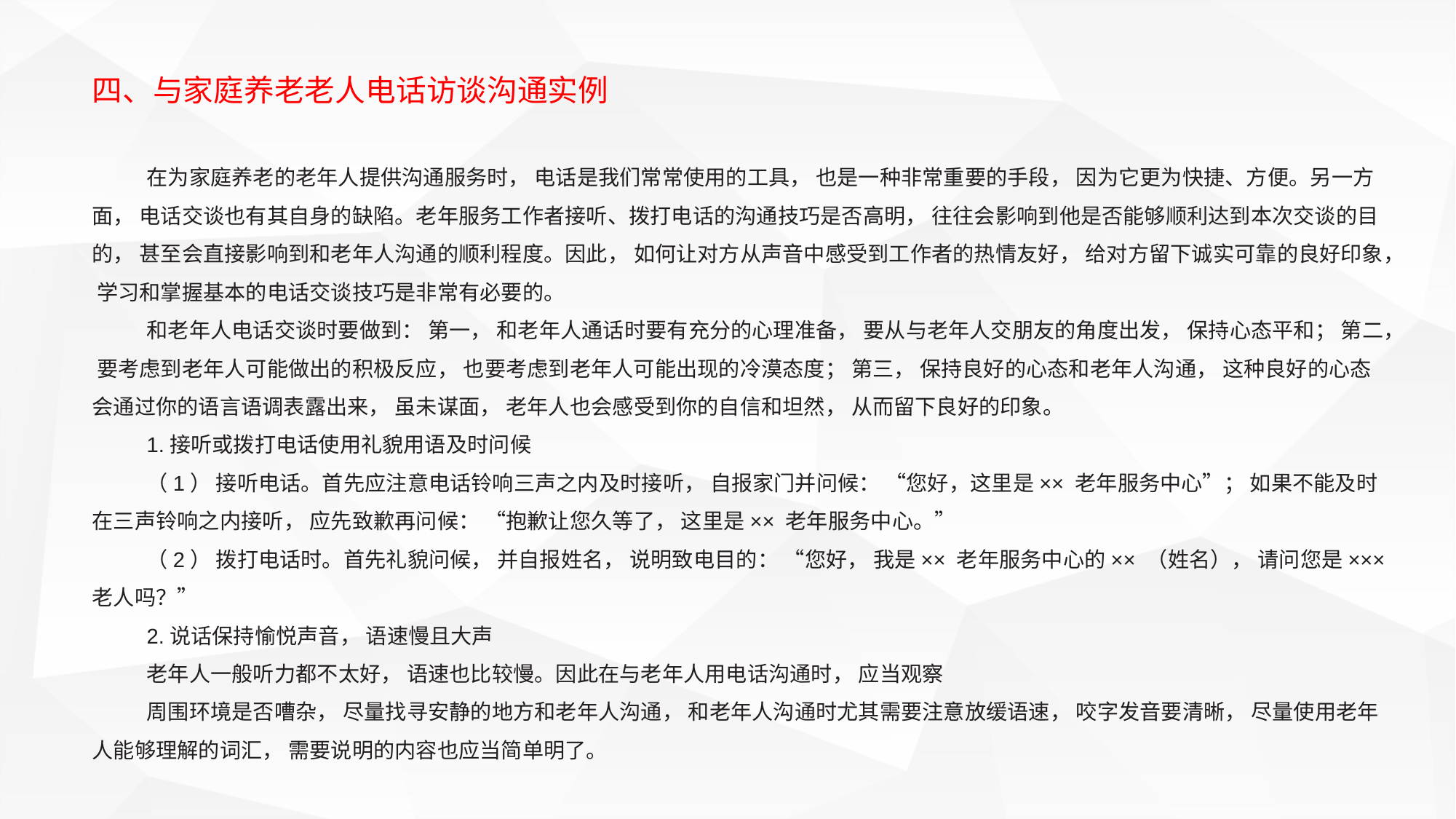

四、与家庭养老老人电话访谈沟通实例
在为家庭养老的老年人提供沟通服务时， 电话是我们常常使用的工具， 也是一种非常重要的手段， 因为它更为快捷、方便。另一方面， 电话交谈也有其自身的缺陷。老年服务工作者接听、拨打电话的沟通技巧是否高明， 往往会影响到他是否能够顺利达到本次交谈的目的， 甚至会直接影响到和老年人沟通的顺利程度。因此， 如何让对方从声音中感受到工作者的热情友好， 给对方留下诚实可靠的良好印象， 学习和掌握基本的电话交谈技巧是非常有必要的。
和老年人电话交谈时要做到： 第一， 和老年人通话时要有充分的心理准备， 要从与老年人交朋友的角度出发， 保持心态平和； 第二， 要考虑到老年人可能做出的积极反应， 也要考虑到老年人可能出现的冷漠态度； 第三， 保持良好的心态和老年人沟通， 这种良好的心态会通过你的语言语调表露出来， 虽未谋面， 老年人也会感受到你的自信和坦然， 从而留下良好的印象。
1.接听或拨打电话使用礼貌用语及时问候
（1） 接听电话。首先应注意电话铃响三声之内及时接听， 自报家门并问候： “您好，这里是×× 老年服务中心”； 如果不能及时在三声铃响之内接听， 应先致歉再问候： “抱歉让您久等了， 这里是×× 老年服务中心。”
（2） 拨打电话时。首先礼貌问候， 并自报姓名， 说明致电目的： “您好， 我是×× 老年服务中心的×× （姓名）， 请问您是××× 老人吗？”
2.说话保持愉悦声音， 语速慢且大声
老年人一般听力都不太好， 语速也比较慢。因此在与老年人用电话沟通时， 应当观察
周围环境是否嘈杂， 尽量找寻安静的地方和老年人沟通， 和老年人沟通时尤其需要注意放缓语速， 咬字发音要清晰， 尽量使用老年人能够理解的词汇， 需要说明的内容也应当简单明了。